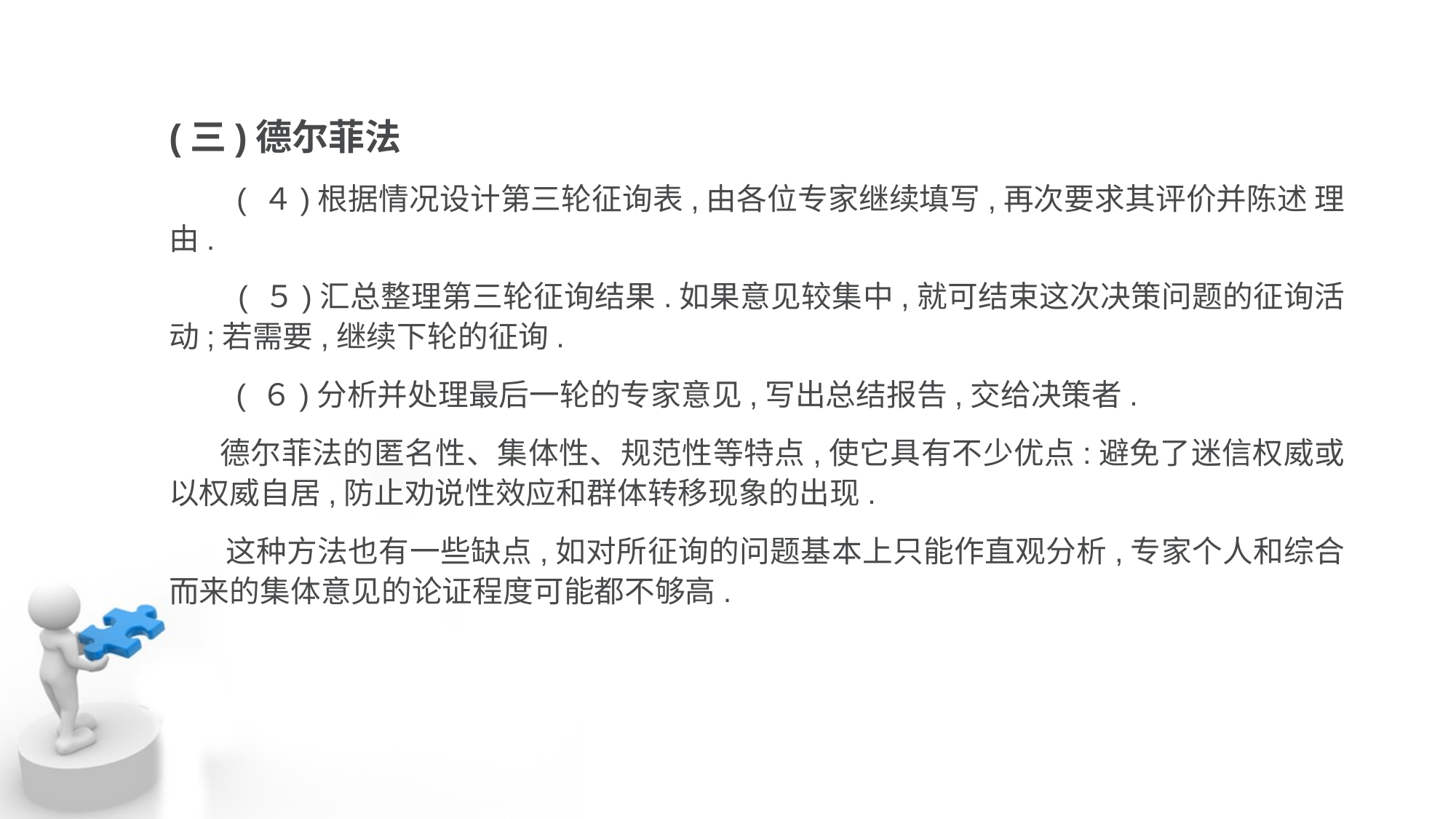

(三)德尔菲法
        ( ４)根据情况设计第三轮征询表,由各位专家继续填写,再次要求其评价并陈述 理由.
        ( ５)汇总整理第三轮征询结果.如果意见较集中,就可结束这次决策问题的征询活 动;若需要,继续下轮的征询.
        ( ６)分析并处理最后一轮的专家意见,写出总结报告,交给决策者.
      德尔菲法的匿名性、集体性、规范性等特点,使它具有不少优点:避免了迷信权威或 以权威自居,防止劝说性效应和群体转移现象的出现.
       这种方法也有一些缺点,如对所征询的问题基本上只能作直观分析,专家个人和综合 而来的集体意见的论证程度可能都不够高.